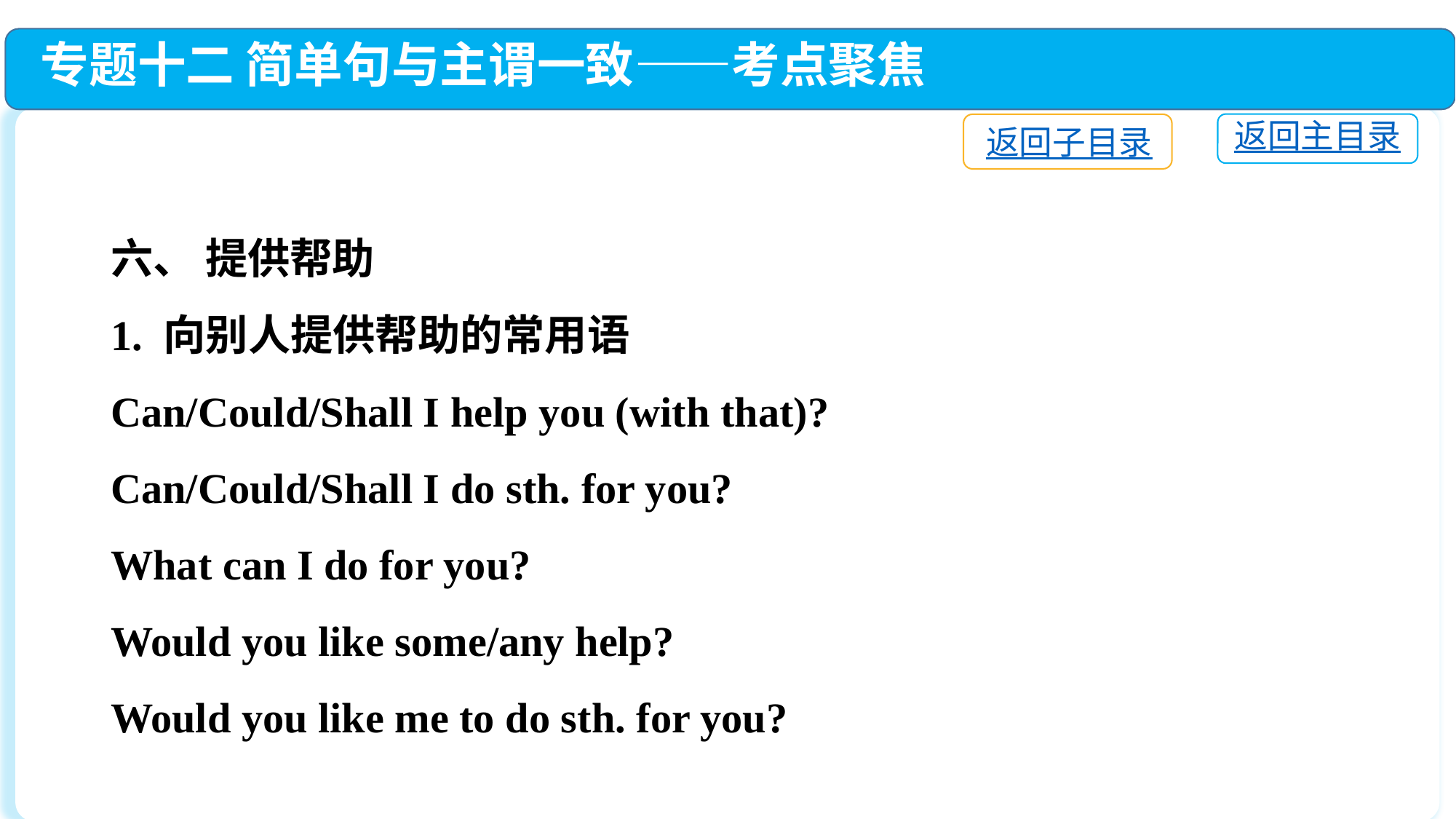

专题十二 简单句与主谓一致——考点聚焦

返回主目录

返回子目录
六、 提供帮助
1. 向别人提供帮助的常用语
Can/Could/Shall I help you (with that)?
Can/Could/Shall I do sth. for you?
What can I do for you?
Would you like some/any help?
Would you like me to do sth. for you?